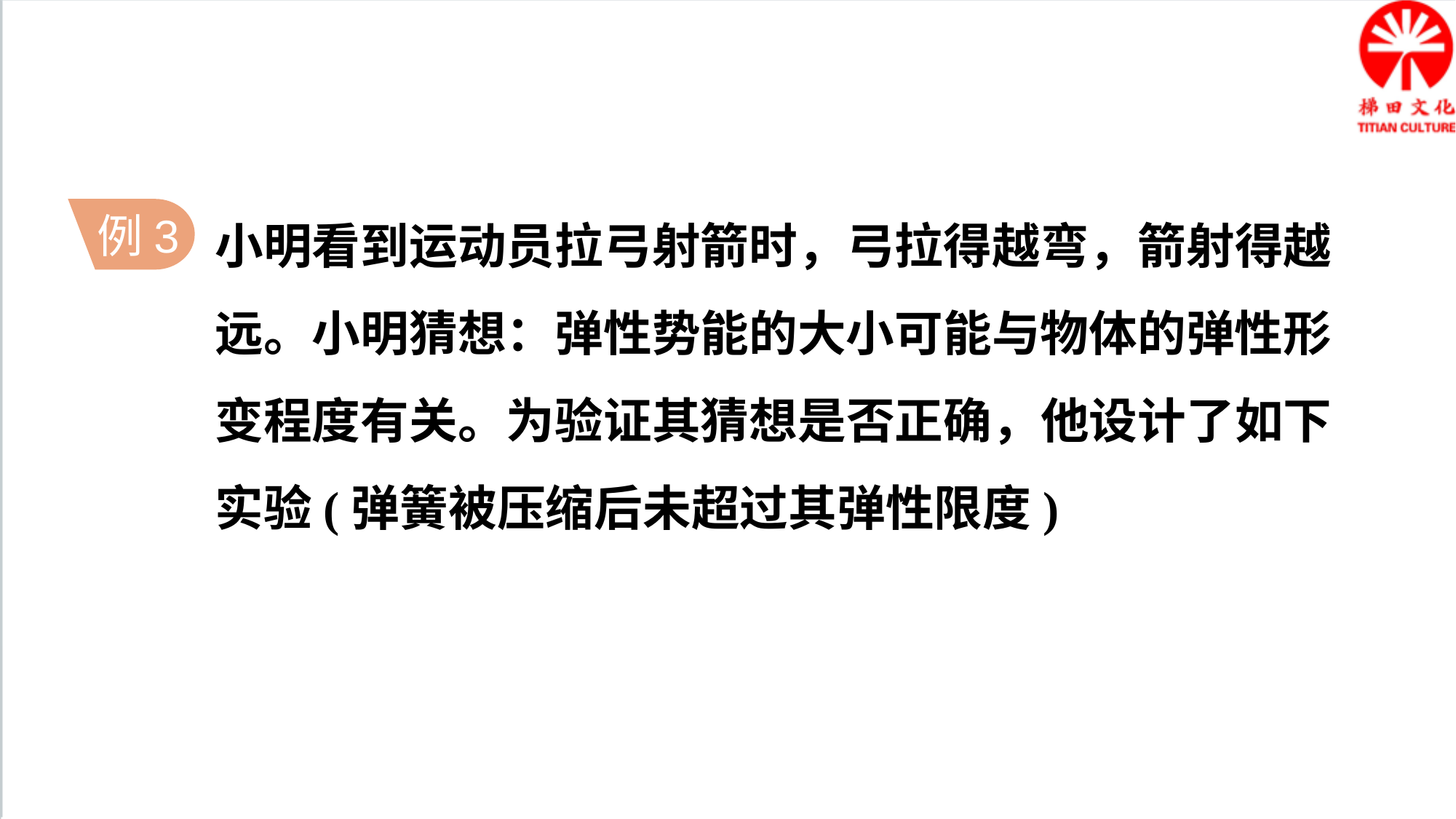

小明看到运动员拉弓射箭时，弓拉得越弯，箭射得越远。小明猜想：弹性势能的大小可能与物体的弹性形变程度有关。为验证其猜想是否正确，他设计了如下实验(弹簧被压缩后未超过其弹性限度)
例3